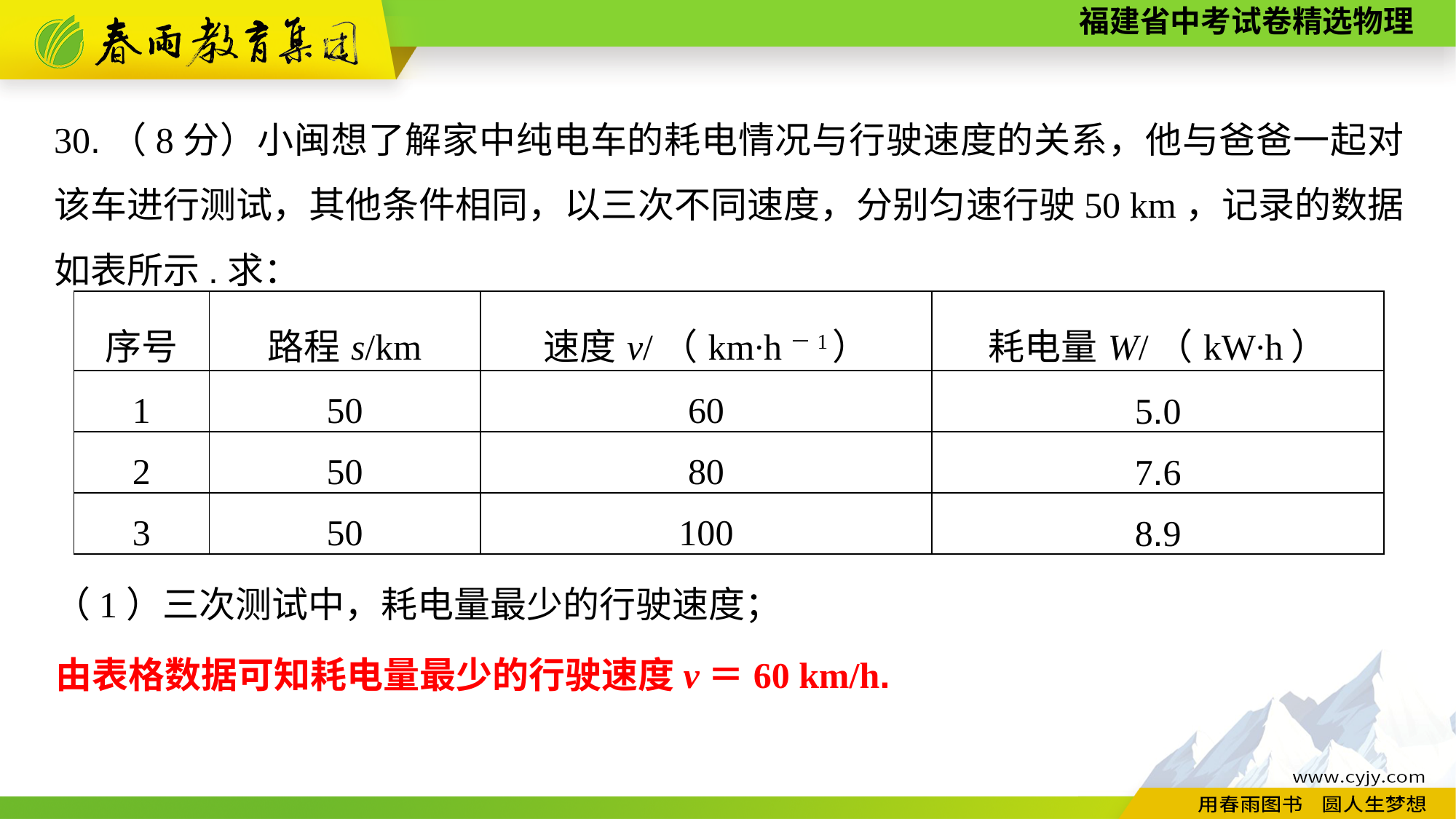

30.（8分）小闽想了解家中纯电车的耗电情况与行驶速度的关系，他与爸爸一起对该车进行测试，其他条件相同，以三次不同速度，分别匀速行驶50 km，记录的数据如表所示.求：
| 序号 | 路程s/km | 速度v/（km∙h－1） | 耗电量W/（kW∙h） |
| --- | --- | --- | --- |
| 1 | 50 | 60 | 5.0 |
| 2 | 50 | 80 | 7.6 |
| 3 | 50 | 100 | 8.9 |
（1）三次测试中，耗电量最少的行驶速度；
由表格数据可知耗电量最少的行驶速度v＝60 km/h.